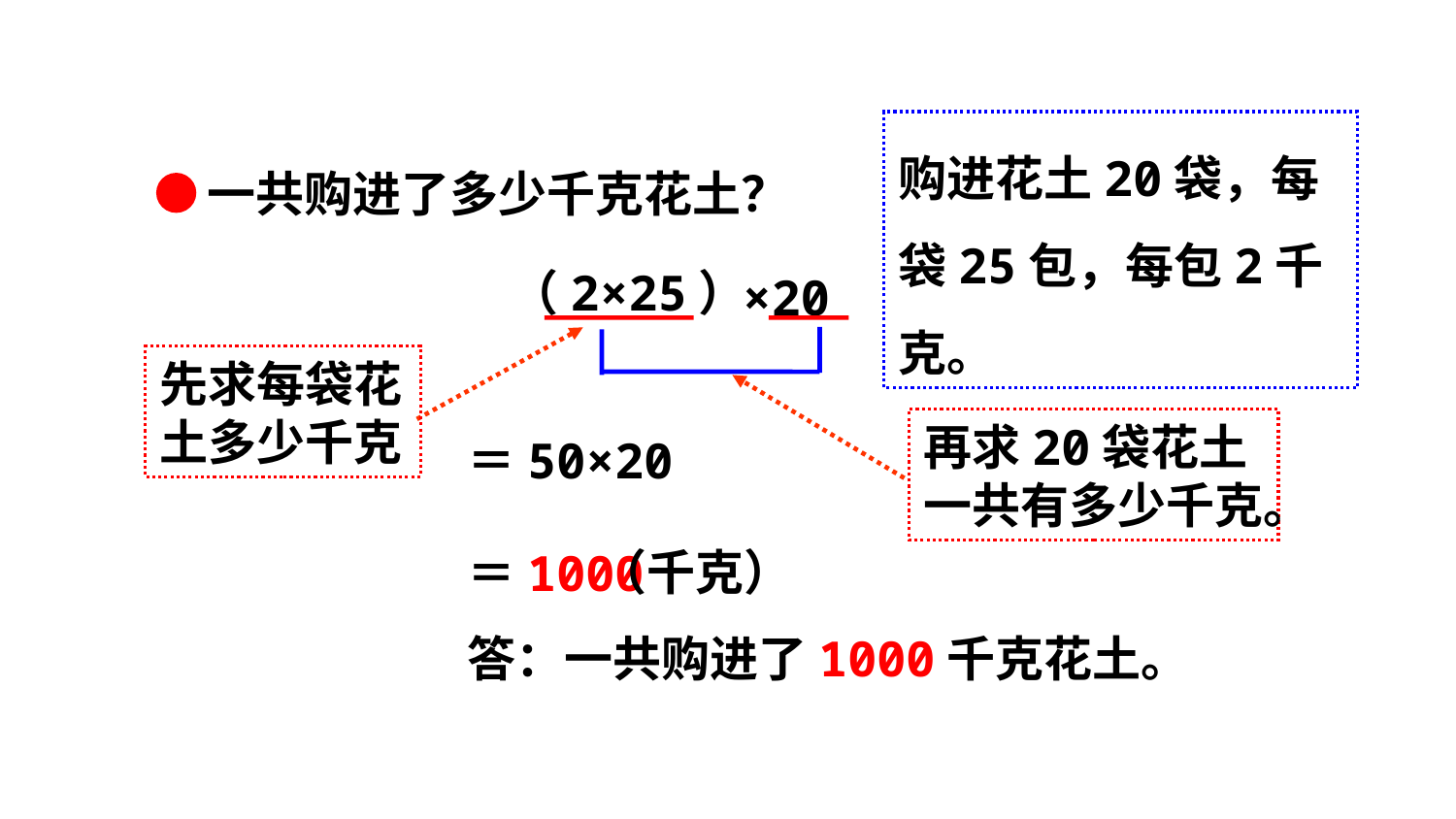

购进花土20袋，每袋25包，每包2千克。
一共购进了多少千克花土？

（2×25）
×20

先求每袋花土多少千克

再求20袋花土一共有多少千克。
＝50×20
（千克）
＝1000
答：一共购进了1000千克花土。